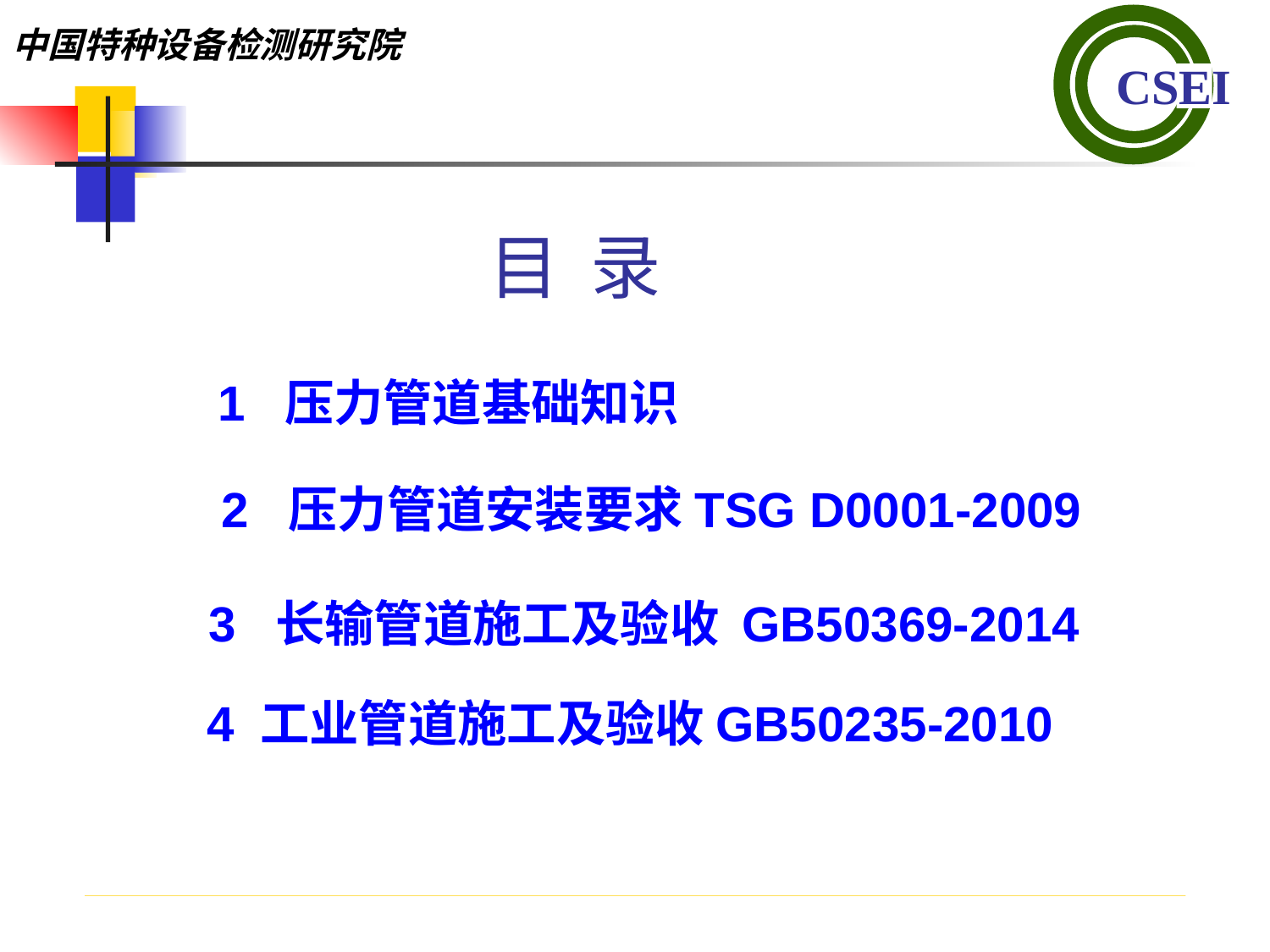

目  录
1  压力管道基础知识
01
2  压力管道安装要求TSG D0001-2009
3  长输管道施工及验收 GB50369-2014
4 工业管道施工及验收GB50235-2010